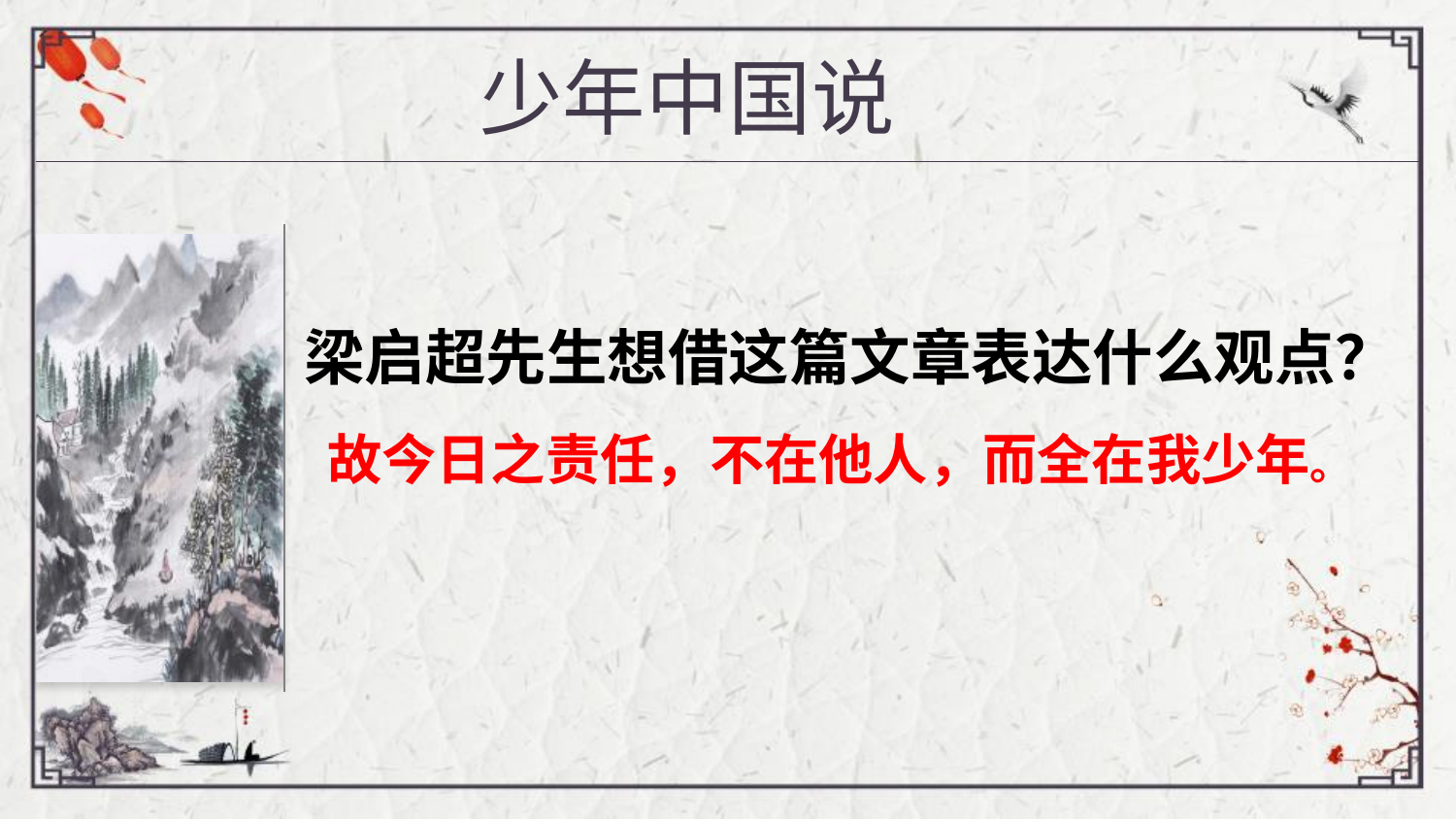

少年中国说

梁启超先生想借这篇文章表达什么观点？
故今日之责任，不在他人，而全在我少年。